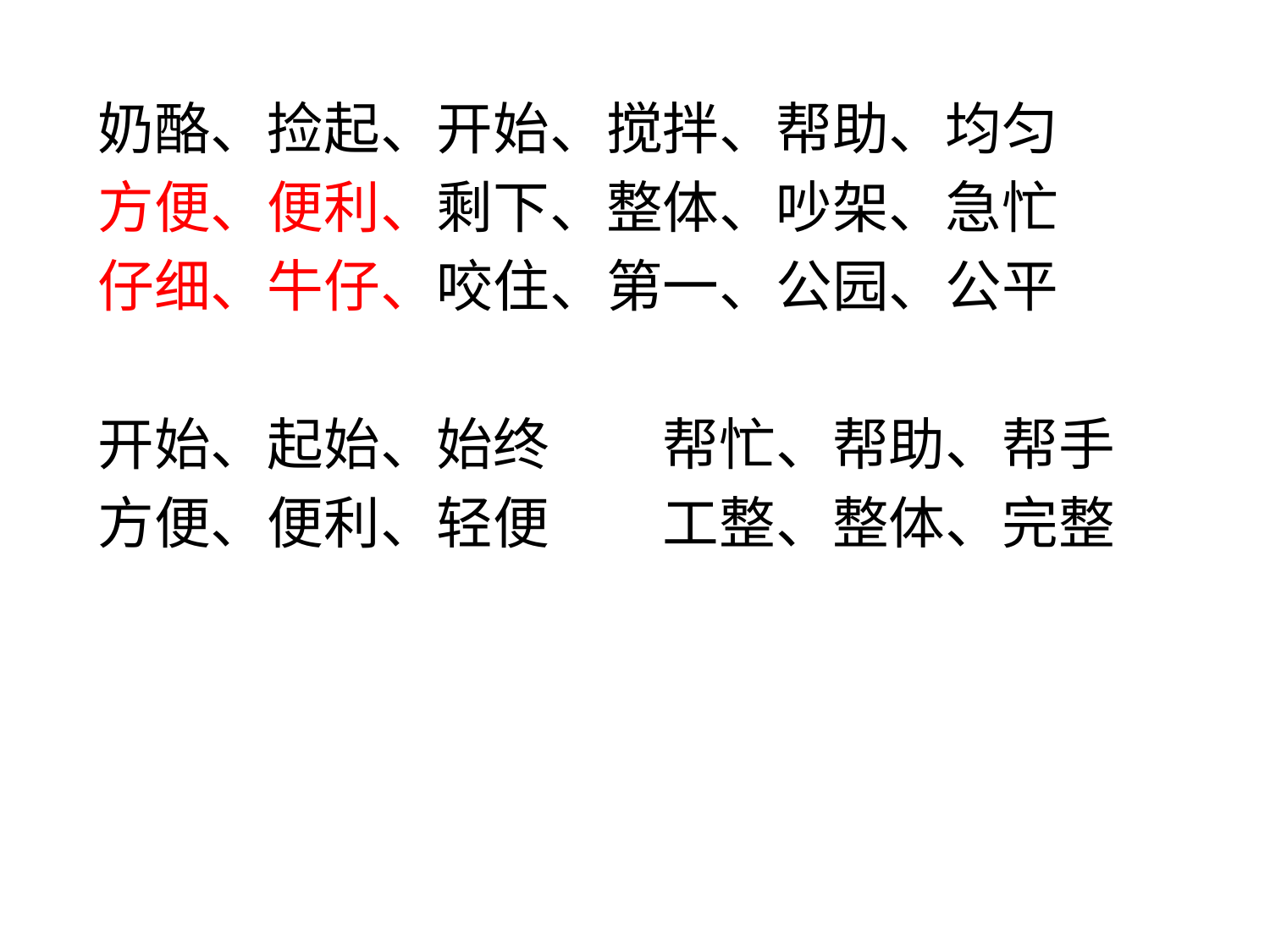

奶酪、捡起、开始、搅拌、帮助、均匀
方便、便利、剩下、整体、吵架、急忙
仔细、牛仔、咬住、第一、公园、公平

开始、起始、始终　　帮忙、帮助、帮手
方便、便利、轻便　　工整、整体、完整